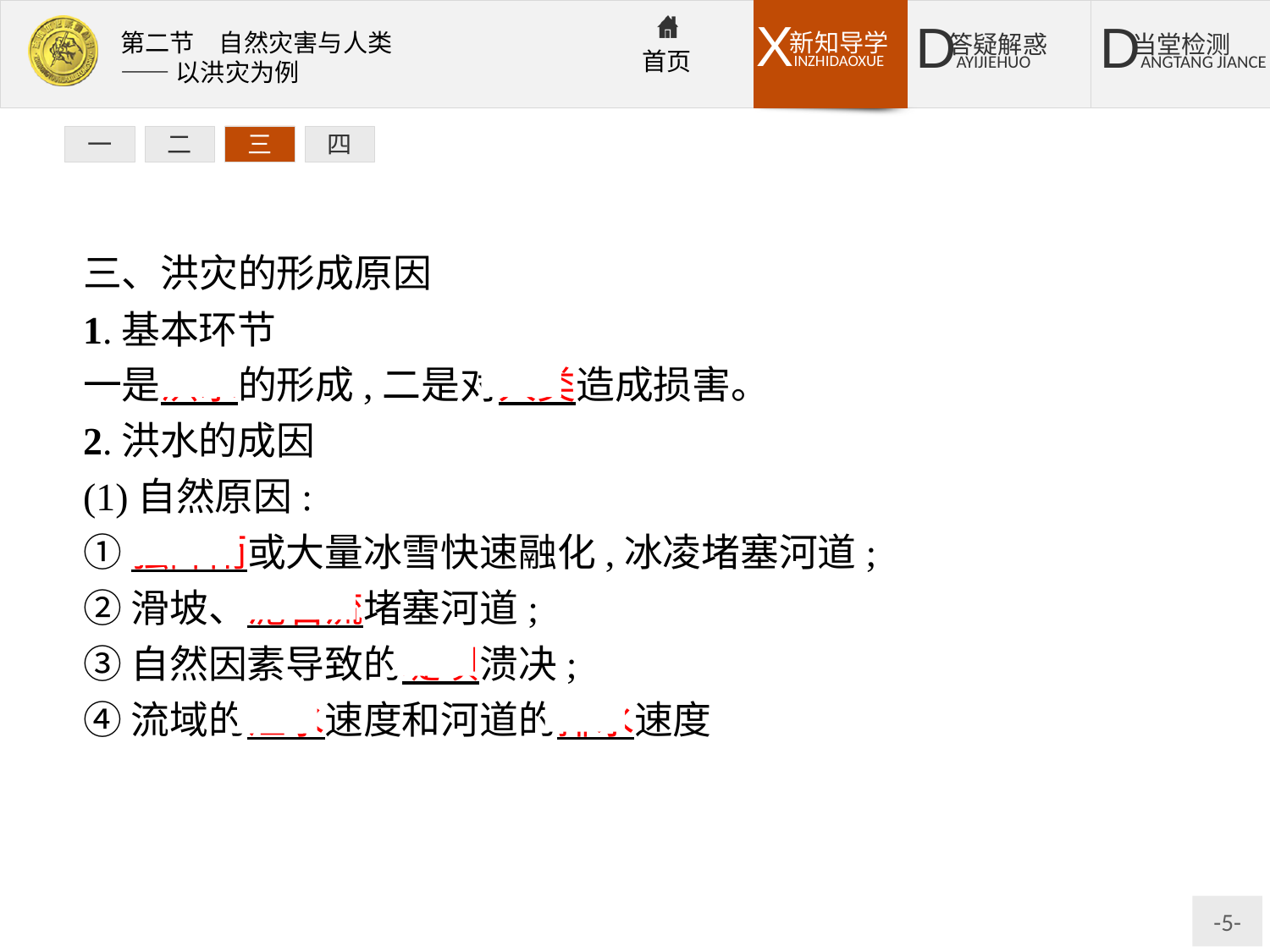

一
二
三
四
三、洪灾的形成原因
1.基本环节
一是洪水的形成,二是对人类造成损害。
2.洪水的成因
(1)自然原因:
①强降雨或大量冰雪快速融化,冰凌堵塞河道;
②滑坡、泥石流堵塞河道;
③自然因素导致的堤坝溃决;
④流域的汇水速度和河道的排水速度